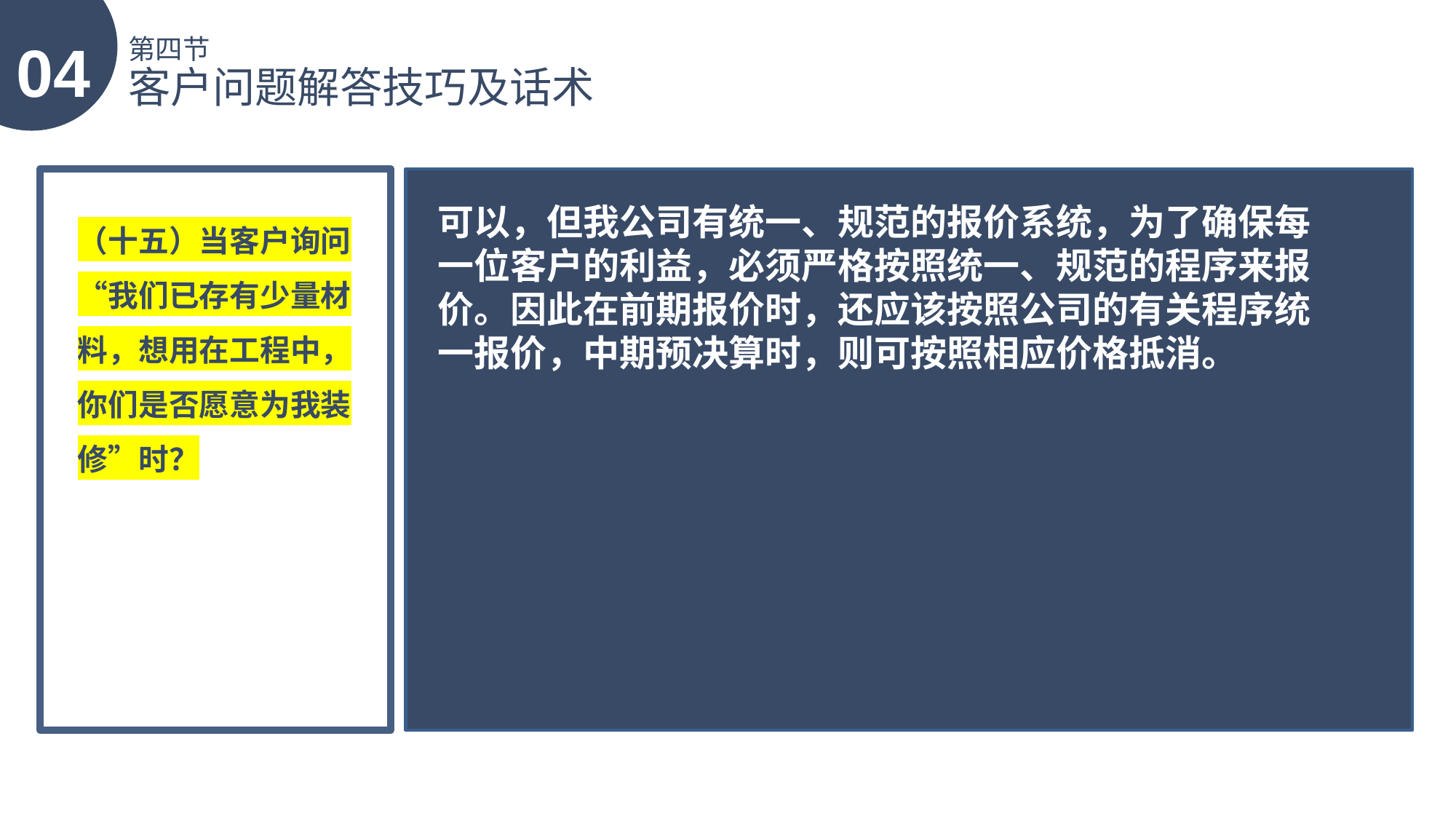

04
第四节
客户问题解答技巧及话术

可以，但我公司有统一、规范的报价系统，为了确保每一位客户的利益，必须严格按照统一、规范的程序来报价。因此在前期报价时，还应该按照公司的有关程序统一报价，中期预决算时，则可按照相应价格抵消。
（十五）当客户询问“我们已存有少量材料，想用在工程中，你们是否愿意为我装修”时？